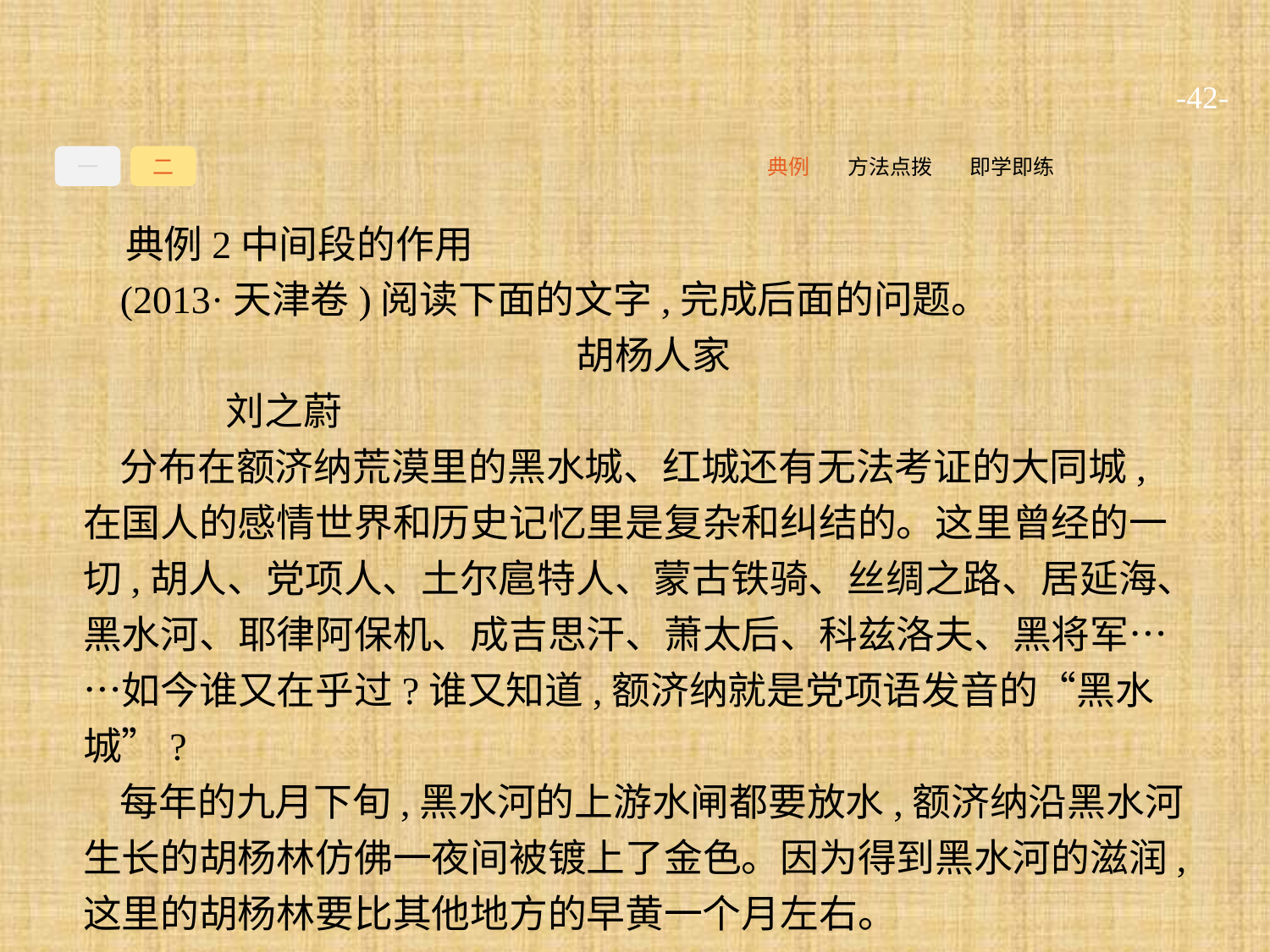

-42-
一
二
即学即练
方法点拨
典例
典例2中间段的作用
(2013·天津卷)阅读下面的文字,完成后面的问题。
胡杨人家
	刘之蔚
分布在额济纳荒漠里的黑水城、红城还有无法考证的大同城,在国人的感情世界和历史记忆里是复杂和纠结的。这里曾经的一切,胡人、党项人、土尔扈特人、蒙古铁骑、丝绸之路、居延海、黑水河、耶律阿保机、成吉思汗、萧太后、科兹洛夫、黑将军……如今谁又在乎过?谁又知道,额济纳就是党项语发音的“黑水城”?
每年的九月下旬,黑水河的上游水闸都要放水,额济纳沿黑水河生长的胡杨林仿佛一夜间被镀上了金色。因为得到黑水河的滋润,这里的胡杨林要比其他地方的早黄一个月左右。